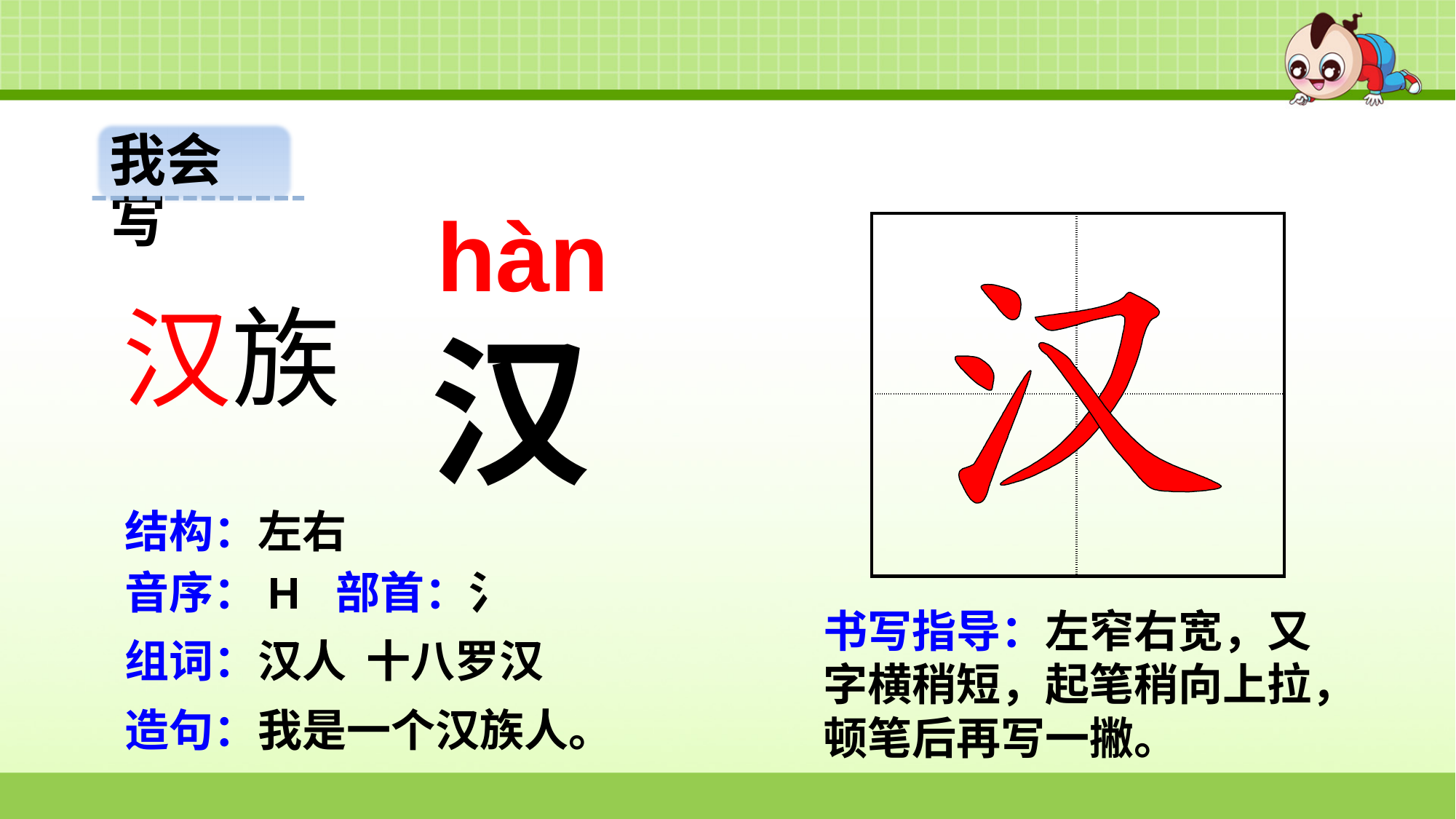

我会写

hàn
|  |  |
| --- | --- |
|  |  |

汉族

汉

结构：左右
音序：H  部首：氵
书写指导：左窄右宽，又字横稍短，起笔稍向上拉，顿笔后再写一撇。
组词：汉人  十八罗汉
造句：我是一个汉族人。